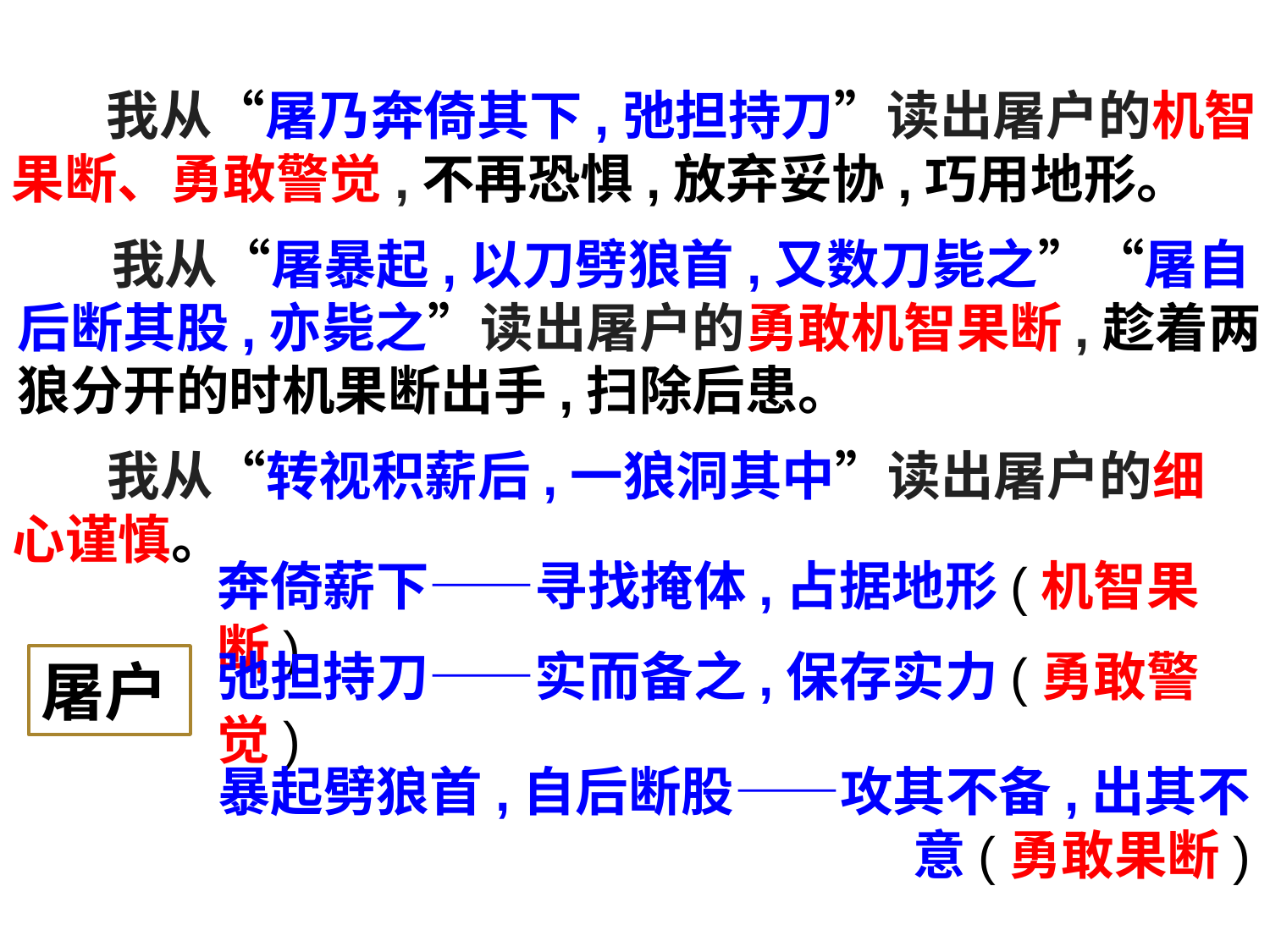

我从“屠乃奔倚其下,弛担持刀”读出屠户的机智果断、勇敢警觉,不再恐惧,放弃妥协,巧用地形。
    我从“屠暴起,以刀劈狼首,又数刀毙之”“屠自后断其股,亦毙之”读出屠户的勇敢机智果断,趁着两狼分开的时机果断出手,扫除后患。
    我从“转视积薪后,一狼洞其中”读出屠户的细心谨慎。

奔倚薪下——寻找掩体,占据地形(机智果断)

屠户

弛担持刀——实而备之,保存实力(勇敢警觉)

暴起劈狼首,自后断股——攻其不备,出其不意(勇敢果断)